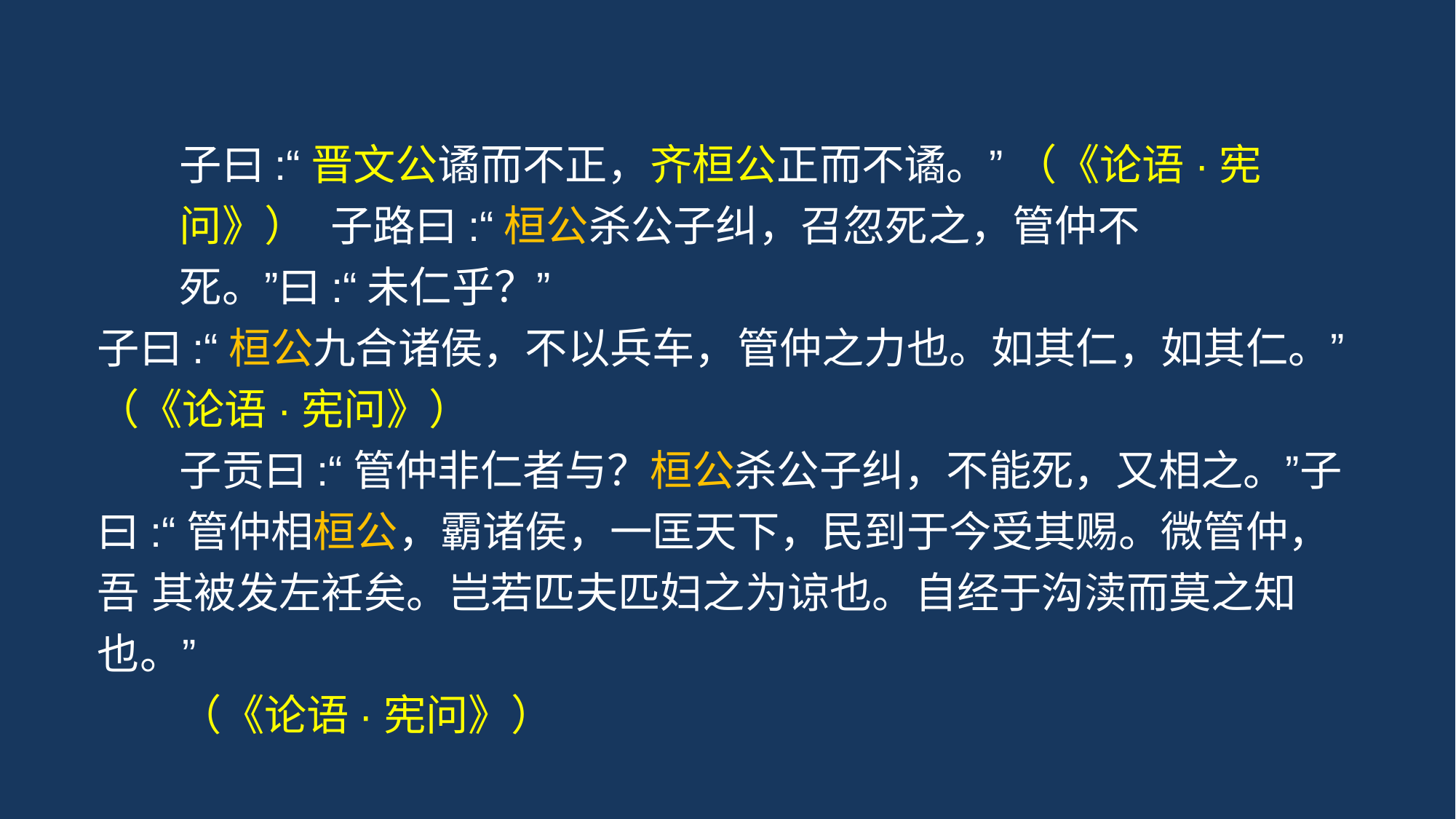

子曰:“晋文公谲而不正，齐桓公正而不谲。” （《论语·宪问》）  子路曰:“桓公杀公子纠，召忽死之，管仲不死。”曰:“未仁乎？”
子曰:“桓公九合诸侯，不以兵车，管仲之力也。如其仁，如其仁。”
（《论语·宪问》）
子贡曰:“管仲非仁者与？桓公杀公子纠，不能死，又相之。”子 曰:“管仲相桓公，霸诸侯，一匡天下，民到于今受其赐。微管仲，吾 其被发左衽矣。岂若匹夫匹妇之为谅也。自经于沟渎而莫之知也。”
（《论语·宪问》）